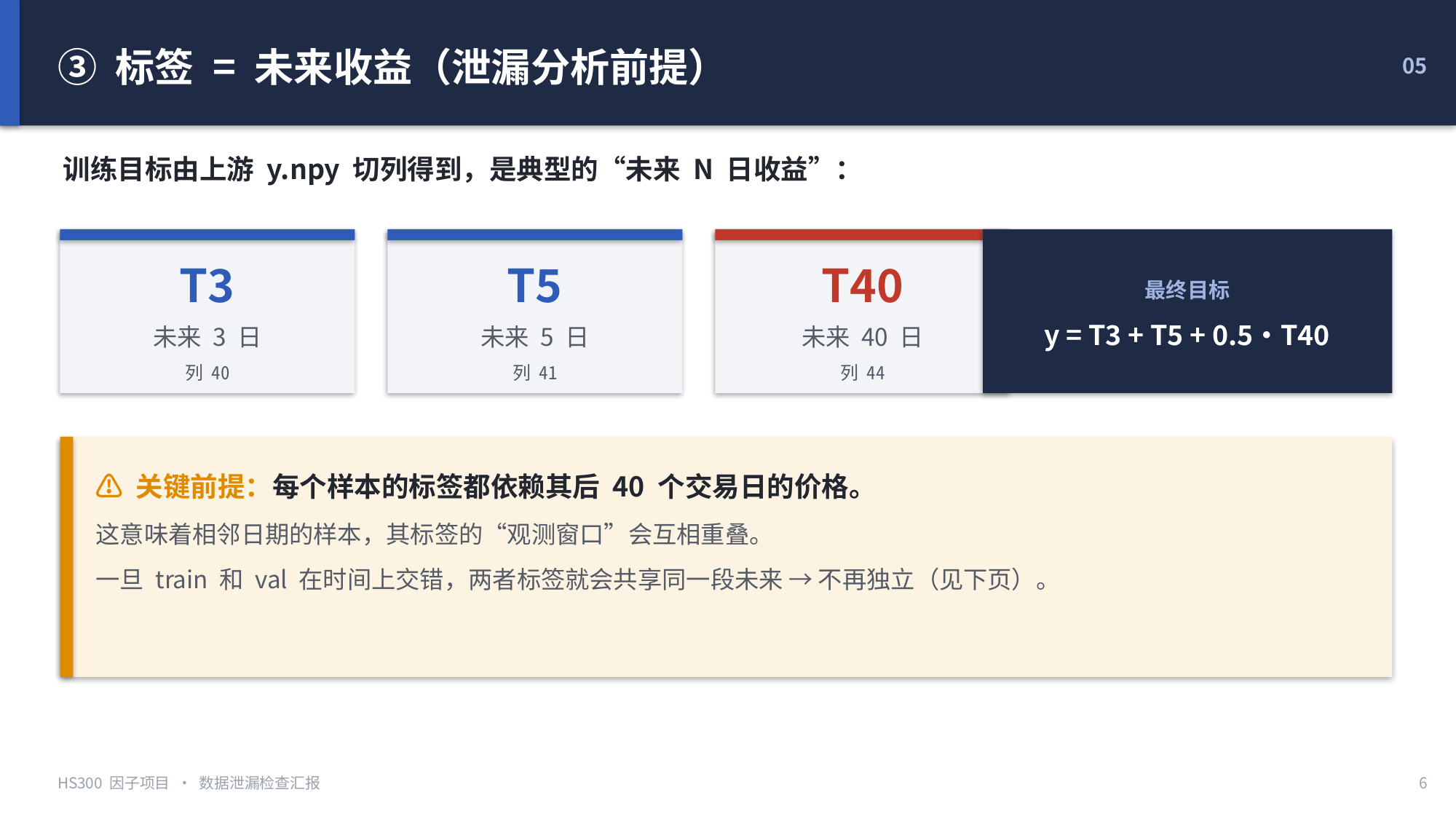

③ 标签 = 未来收益（泄漏分析前提）
05
训练目标由上游 y.npy 切列得到，是典型的“未来 N 日收益”：

最终目标
y = T3 + T5 + 0.5·T40
T3
未来 3 日
列 40
T5
未来 5 日
列 41
T40
未来 40 日
列 44

⚠ 关键前提：每个样本的标签都依赖其后 40 个交易日的价格。
这意味着相邻日期的样本，其标签的“观测窗口”会互相重叠。
一旦 train 和 val 在时间上交错，两者标签就会共享同一段未来 → 不再独立（见下页）。
HS300 因子项目 · 数据泄漏检查汇报
6